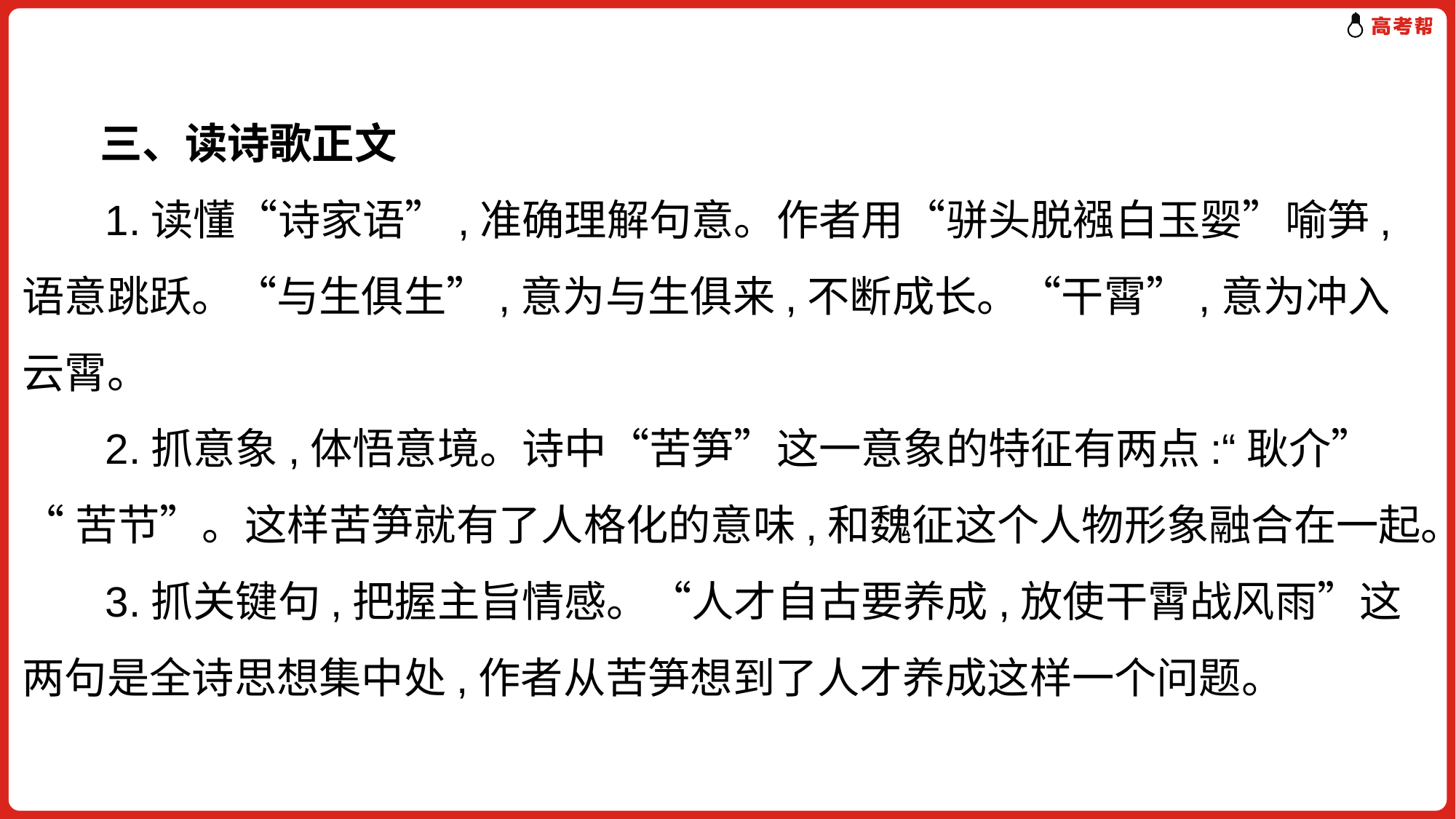

三、读诗歌正文
       1.读懂“诗家语”,准确理解句意。作者用“骈头脱襁白玉婴”喻笋,语意跳跃。“与生俱生”,意为与生俱来,不断成长。“干霄”,意为冲入云霄。
       2.抓意象,体悟意境。诗中“苦笋”这一意象的特征有两点:“耿介”
“苦节”。这样苦笋就有了人格化的意味,和魏征这个人物形象融合在一起。
       3.抓关键句,把握主旨情感。“人才自古要养成,放使干霄战风雨”这两句是全诗思想集中处,作者从苦笋想到了人才养成这样一个问题。